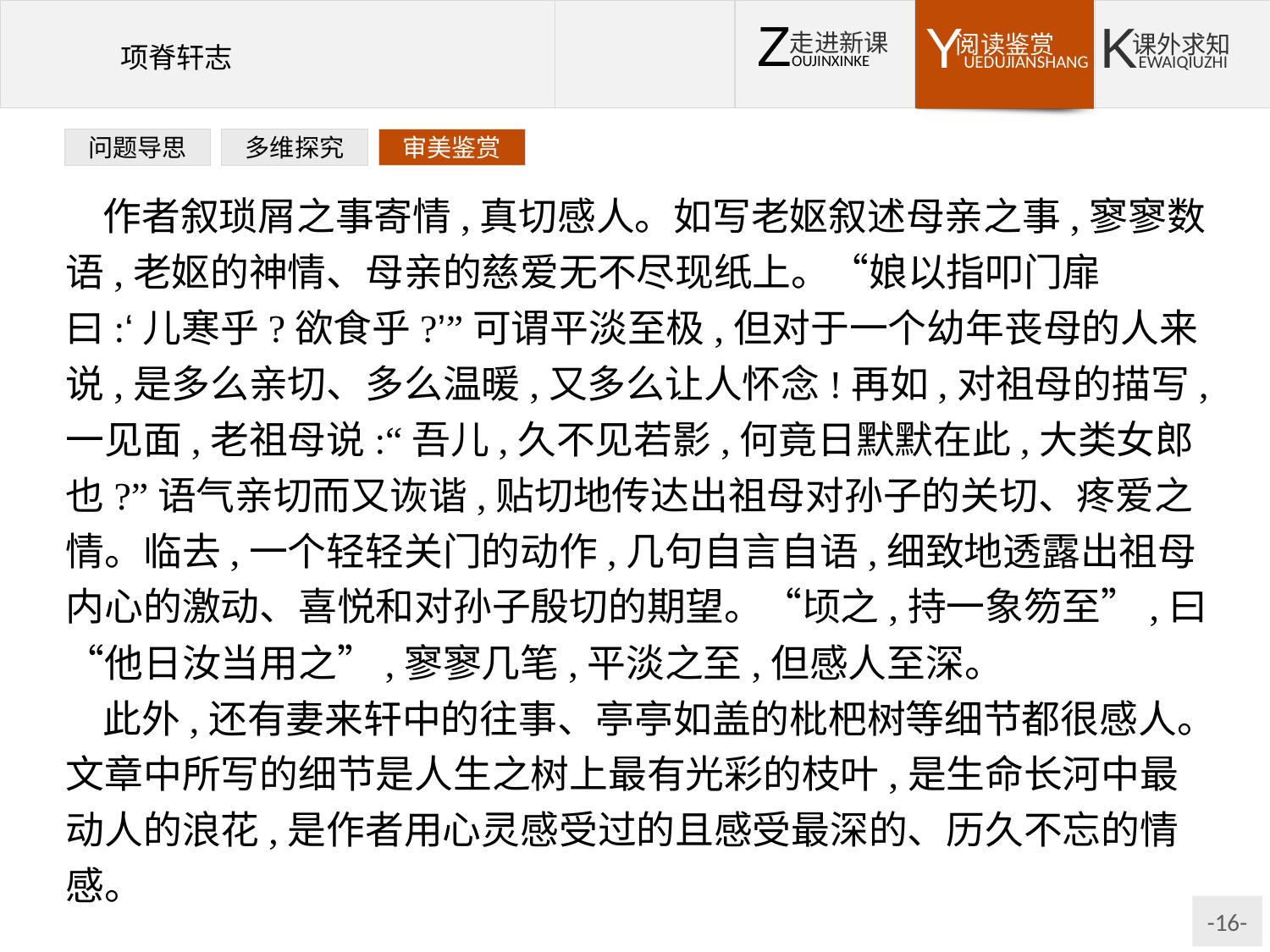

问题导思
多维探究
审美鉴赏
作者叙琐屑之事寄情,真切感人。如写老妪叙述母亲之事,寥寥数语,老妪的神情、母亲的慈爱无不尽现纸上。“娘以指叩门扉曰:‘儿寒乎?欲食乎?’”可谓平淡至极,但对于一个幼年丧母的人来说,是多么亲切、多么温暖,又多么让人怀念!再如,对祖母的描写,一见面,老祖母说:“吾儿,久不见若影,何竟日默默在此,大类女郎也?”语气亲切而又诙谐,贴切地传达出祖母对孙子的关切、疼爱之情。临去,一个轻轻关门的动作,几句自言自语,细致地透露出祖母内心的激动、喜悦和对孙子殷切的期望。“顷之,持一象笏至”,曰“他日汝当用之”,寥寥几笔,平淡之至,但感人至深。
此外,还有妻来轩中的往事、亭亭如盖的枇杷树等细节都很感人。文章中所写的细节是人生之树上最有光彩的枝叶,是生命长河中最动人的浪花,是作者用心灵感受过的且感受最深的、历久不忘的情感。